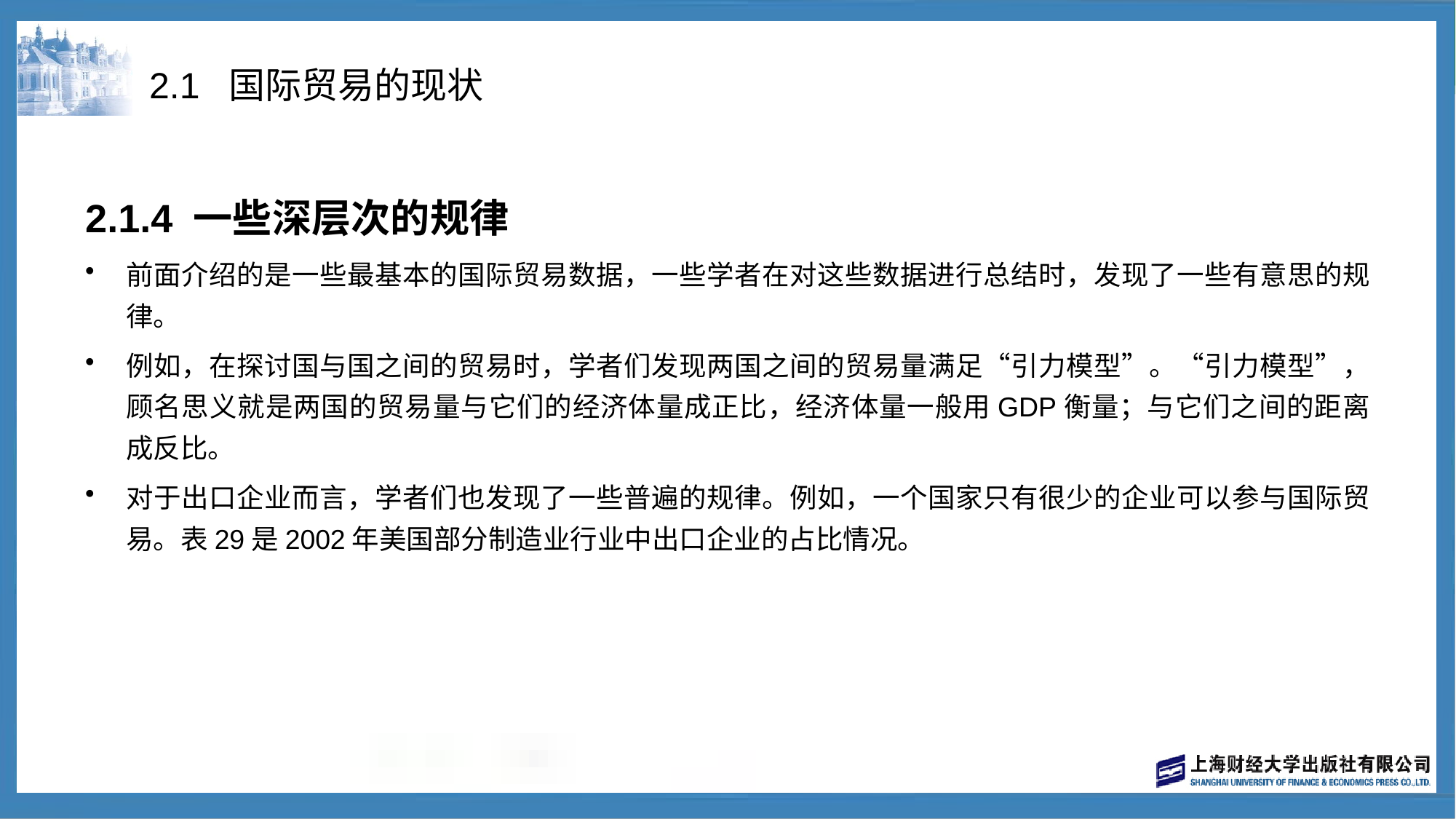

# 2.1  国际贸易的现状
2.1.4 一些深层次的规律
前面介绍的是一些最基本的国际贸易数据，一些学者在对这些数据进行总结时，发现了一些有意思的规律。
例如，在探讨国与国之间的贸易时，学者们发现两国之间的贸易量满足“引力模型”。“引力模型”，顾名思义就是两国的贸易量与它们的经济体量成正比，经济体量一般用GDP衡量；与它们之间的距离成反比。
对于出口企业而言，学者们也发现了一些普遍的规律。例如，一个国家只有很少的企业可以参与国际贸易。表29是2002年美国部分制造业行业中出口企业的占比情况。